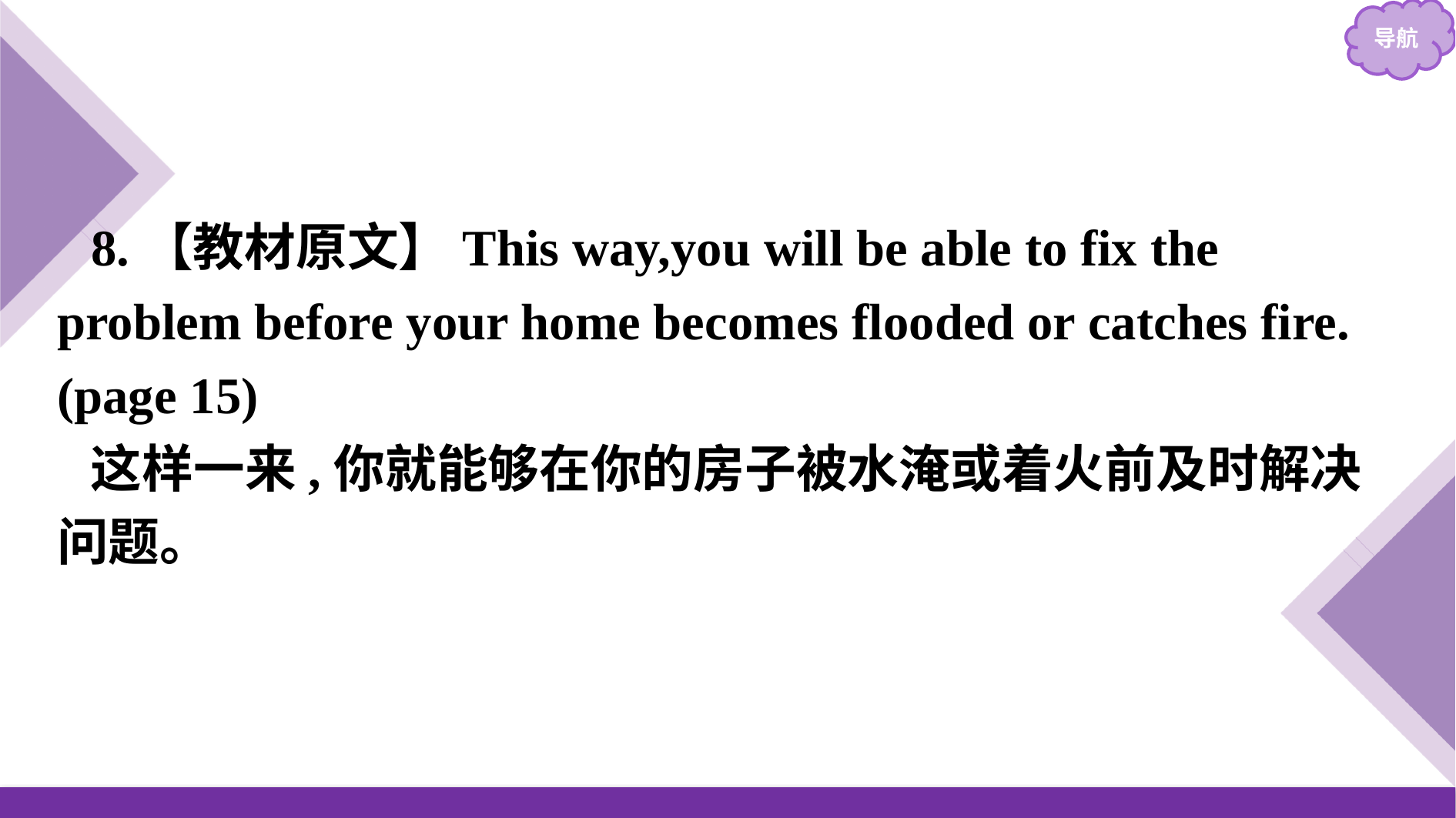

8.【教材原文】This way,you will be able to fix the problem before your home becomes flooded or catches fire.(page 15)
这样一来,你就能够在你的房子被水淹或着火前及时解决问题。